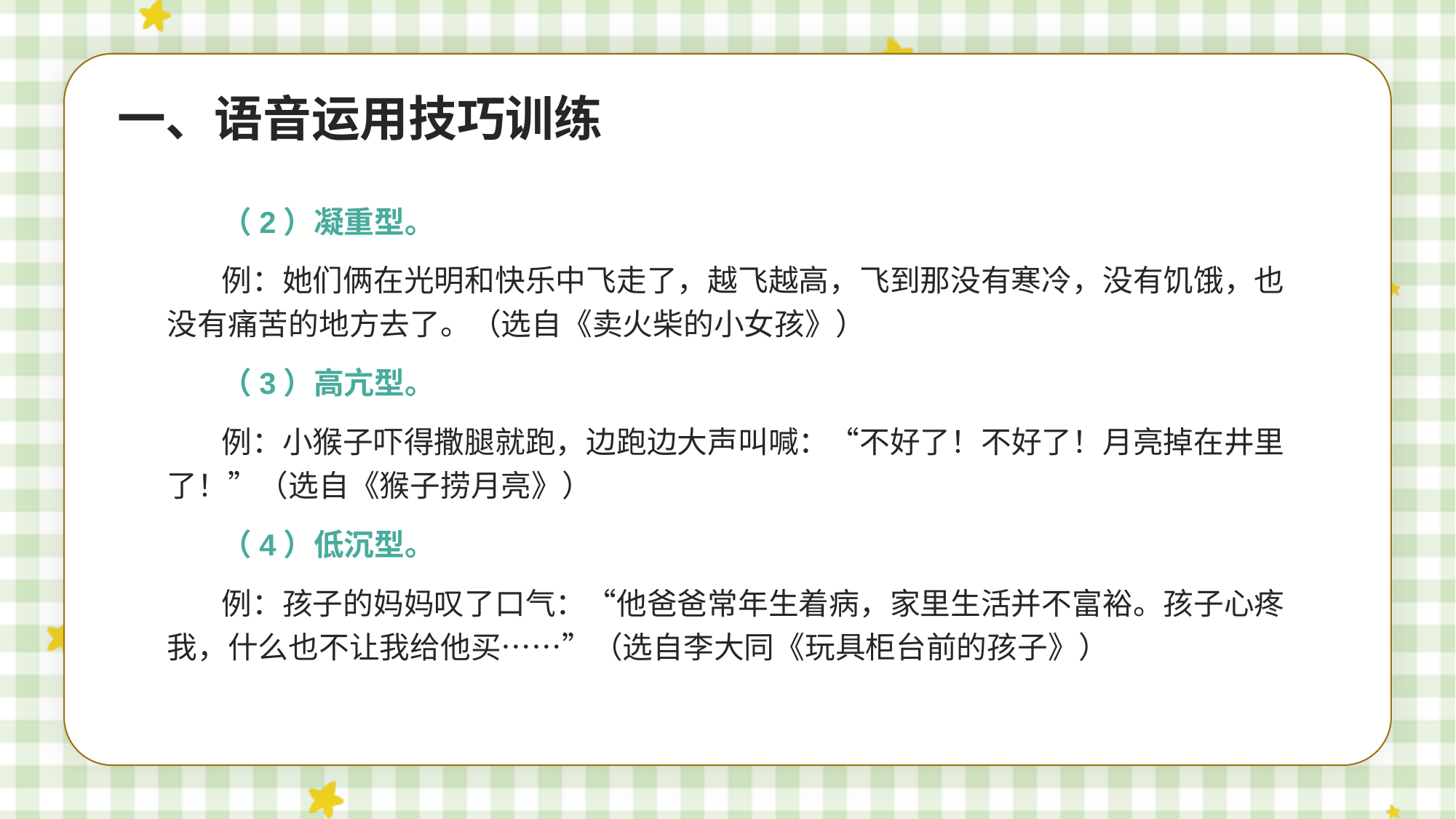

一、语音运用技巧训练
（2）凝重型。
例：她们俩在光明和快乐中飞走了，越飞越高，飞到那没有寒冷，没有饥饿，也没有痛苦的地方去了。（选自《卖火柴的小女孩》）
（3）高亢型。
例：小猴子吓得撒腿就跑，边跑边大声叫喊：“不好了！不好了！月亮掉在井里了！”（选自《猴子捞月亮》）
（4）低沉型。
例：孩子的妈妈叹了口气：“他爸爸常年生着病，家里生活并不富裕。孩子心疼我，什么也不让我给他买……”（选自李大同《玩具柜台前的孩子》）